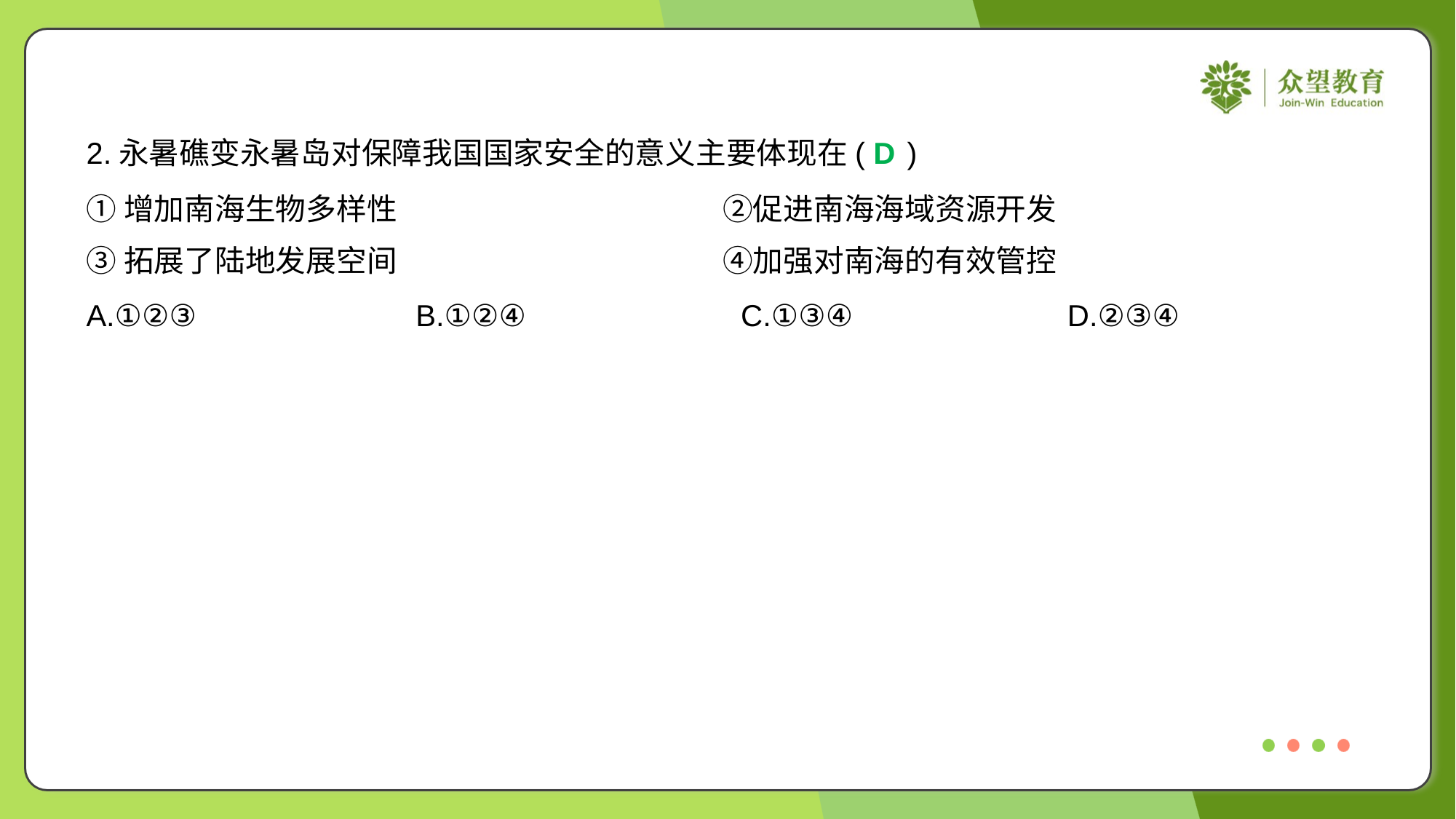

2.永暑礁变永暑岛对保障我国国家安全的意义主要体现在(     )
D
①增加南海生物多样性	②促进南海海域资源开发
③拓展了陆地发展空间	④加强对南海的有效管控
A.①②③	B.①②④	C.①③④	D.②③④